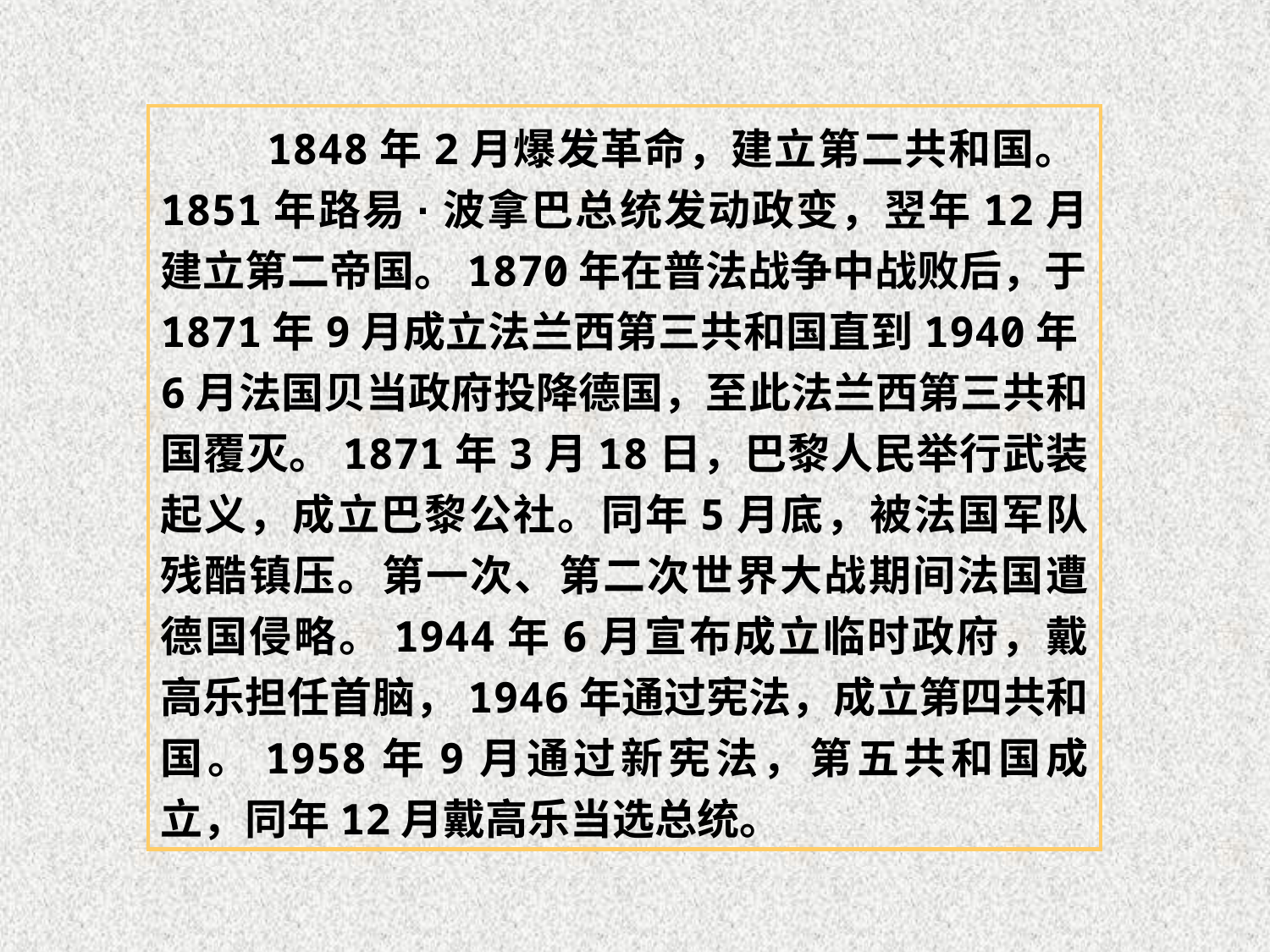

1848年2月爆发革命，建立第二共和国。1851年路易·波拿巴总统发动政变，翌年12月建立第二帝国。1870年在普法战争中战败后，于1871年9月成立法兰西第三共和国直到1940年6月法国贝当政府投降德国，至此法兰西第三共和国覆灭。1871年3月18日，巴黎人民举行武装起义，成立巴黎公社。同年5月底，被法国军队残酷镇压。第一次、第二次世界大战期间法国遭德国侵略。1944年6月宣布成立临时政府，戴高乐担任首脑，1946年通过宪法，成立第四共和国。1958年9月通过新宪法，第五共和国成立，同年12月戴高乐当选总统。